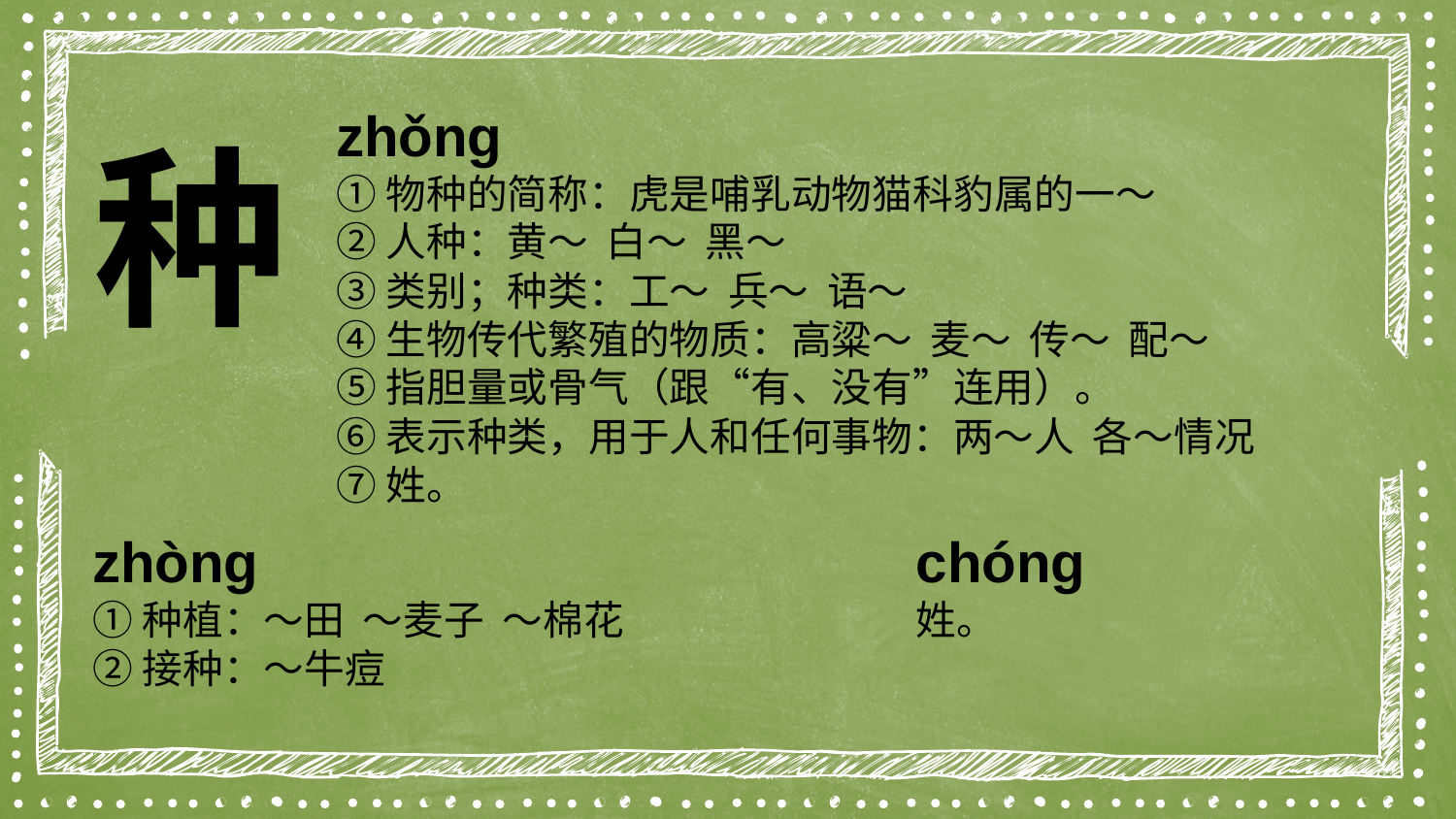

zhǒng
①物种的简称：虎是哺乳动物猫科豹属的一～
②人种：黄～  白～  黑～
③类别；种类：工～  兵～  语～
④生物传代繁殖的物质：高粱～  麦～  传～  配～
⑤指胆量或骨气（跟“有、没有”连用）。
⑥表示种类，用于人和任何事物：两～人  各～情况
⑦姓。
种
zhòng
①种植：～田  ～麦子  ～棉花
②接种：～牛痘
chóng
姓。